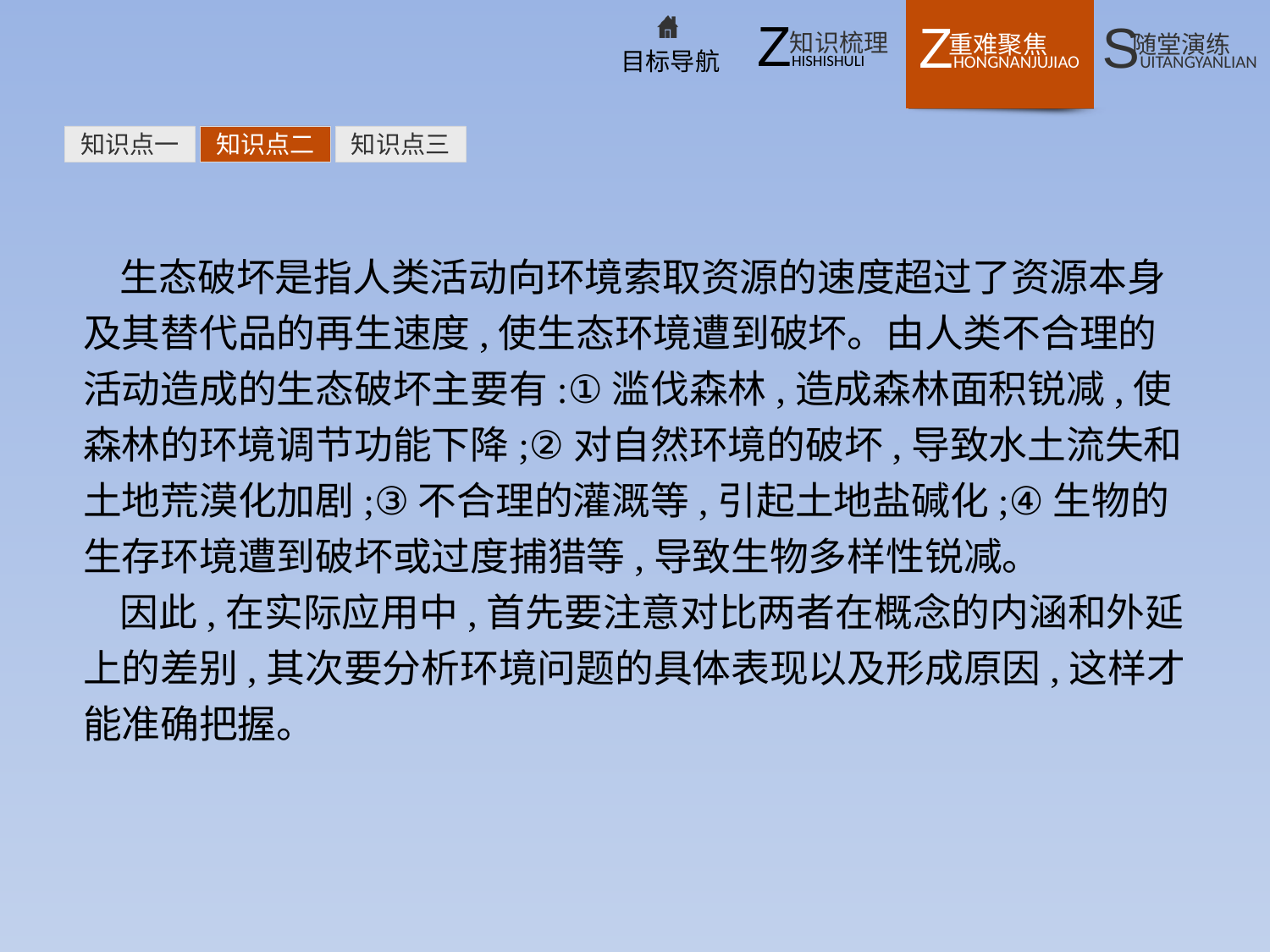

知识点一
知识点二
知识点三
生态破坏是指人类活动向环境索取资源的速度超过了资源本身及其替代品的再生速度,使生态环境遭到破坏。由人类不合理的活动造成的生态破坏主要有:①滥伐森林,造成森林面积锐减,使森林的环境调节功能下降;②对自然环境的破坏,导致水土流失和土地荒漠化加剧;③不合理的灌溉等,引起土地盐碱化;④生物的生存环境遭到破坏或过度捕猎等,导致生物多样性锐减。
因此,在实际应用中,首先要注意对比两者在概念的内涵和外延上的差别,其次要分析环境问题的具体表现以及形成原因,这样才能准确把握。